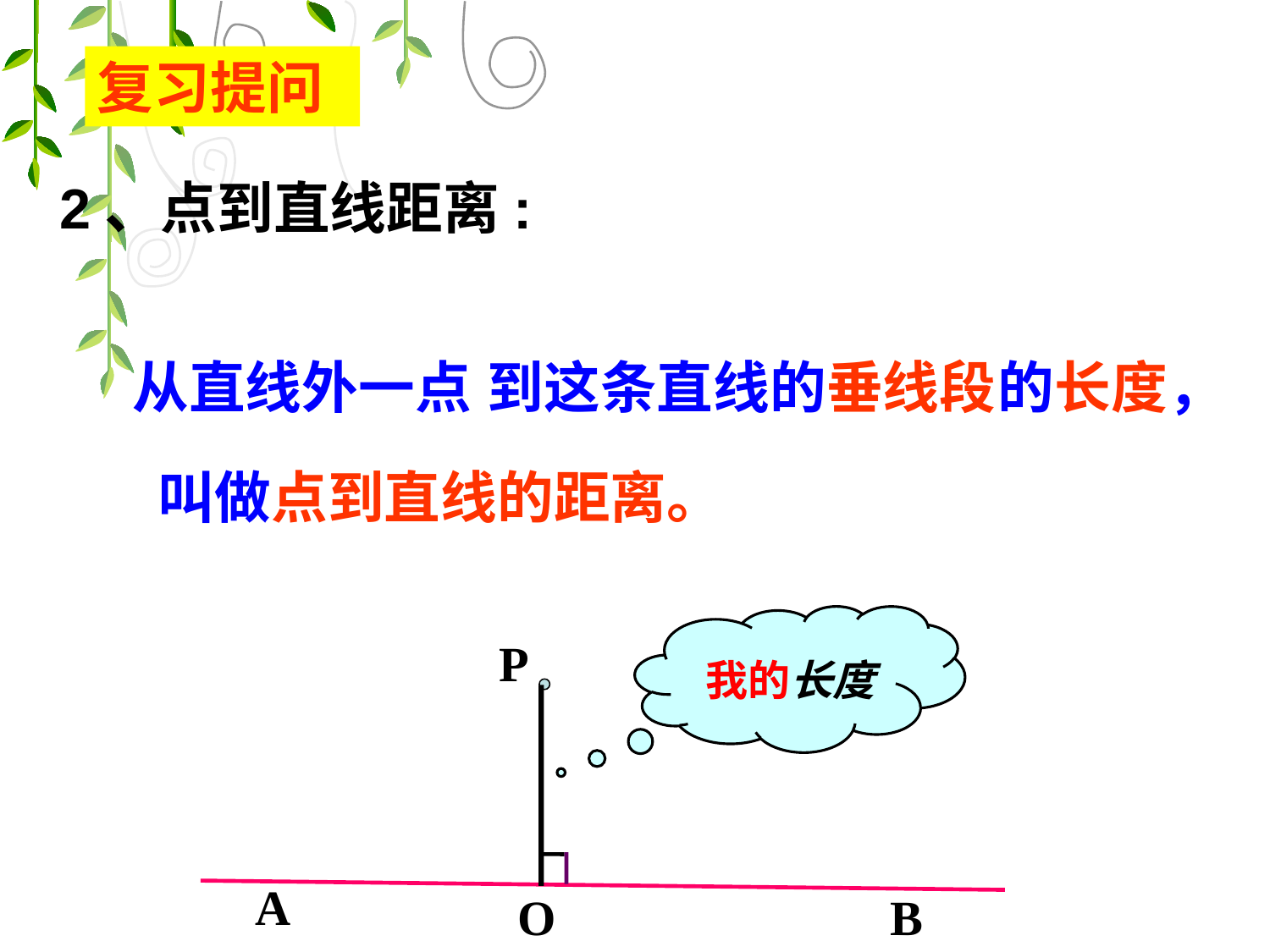

复习提问
   2、点到直线距离:
到这条直线的垂线段
从直线外一点
的长度，
叫做点到直线的距离。

我的长度
P

A

B

O